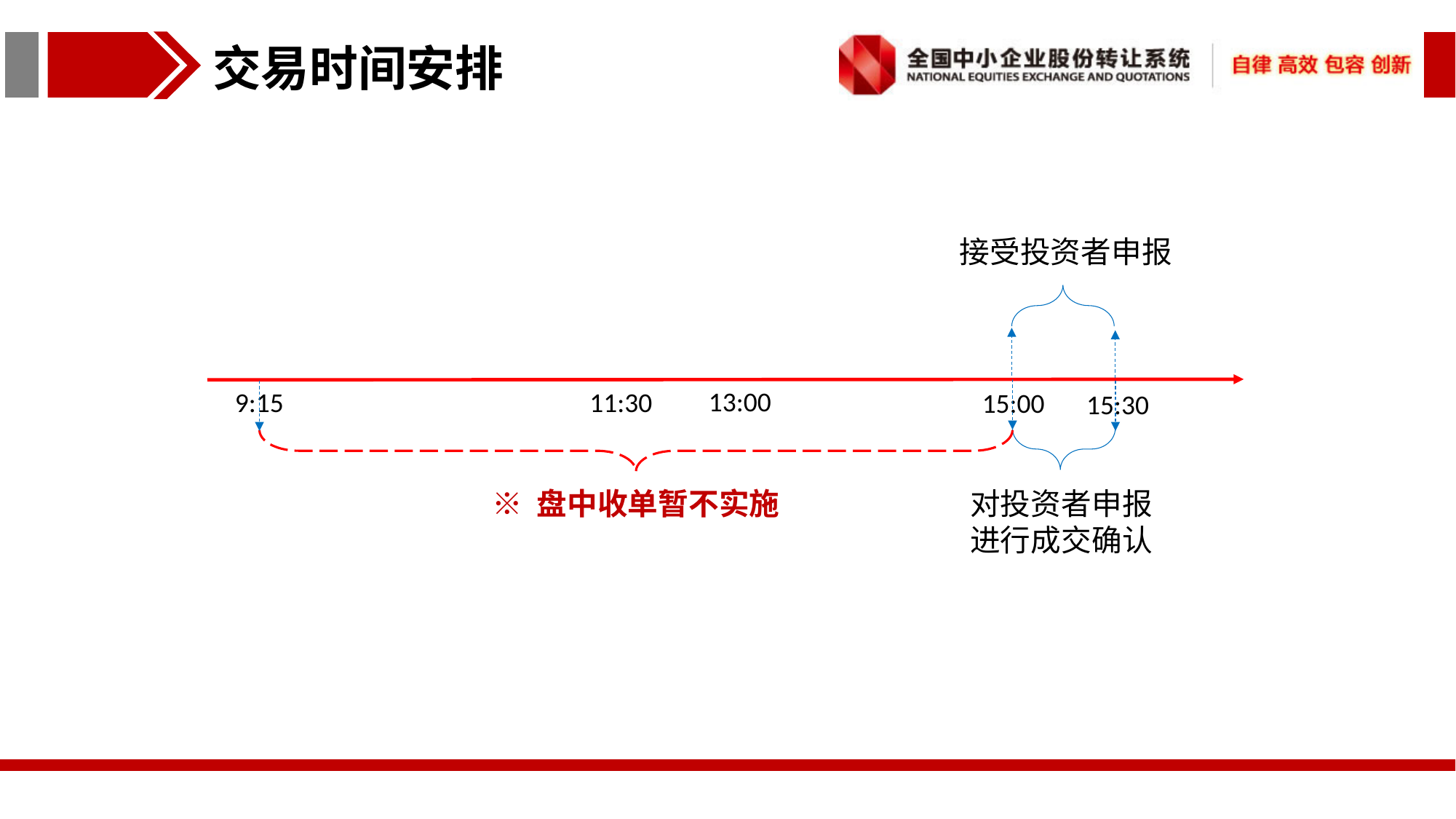

交易时间安排

接受投资者申报

13:00
9:15
11:30
15:00
15:30

※ 盘中收单暂不实施
对投资者申报
进行成交确认
61